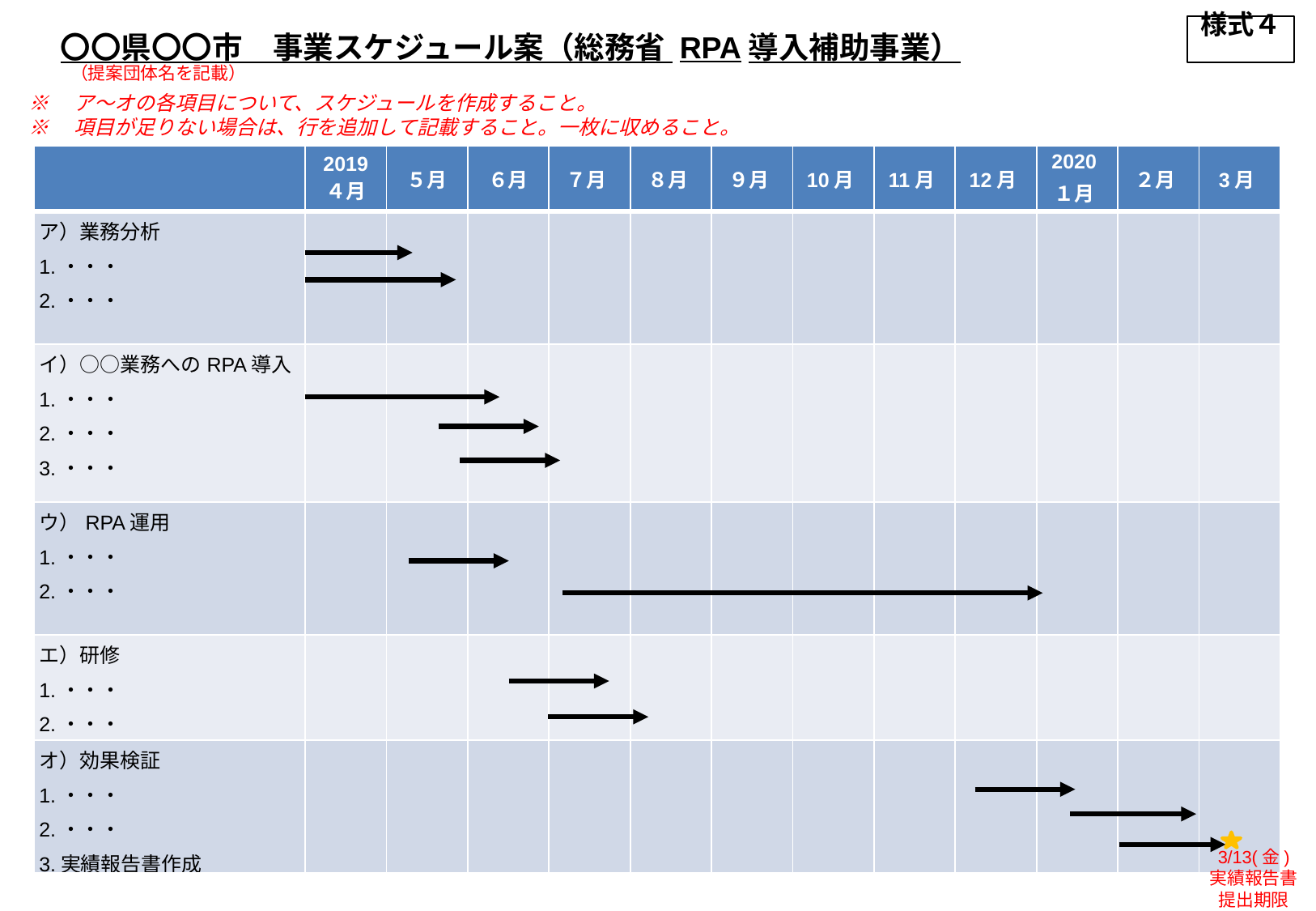

様式４
〇〇県〇〇市　事業スケジュール案（総務省 RPA導入補助事業）
（提案団体名を記載）
※　ア～オの各項目について、スケジュールを作成すること。
※　項目が足りない場合は、行を追加して記載すること。一枚に収めること。
|  | 2019 ４月 | ５月 | ６月 | ７月 | ８月 | ９月 | 10月 | 11月 | 12月 | 2020 １月 | ２月 | 3月 |
| --- | --- | --- | --- | --- | --- | --- | --- | --- | --- | --- | --- | --- |
| ア）業務分析 1.・・・ 2.・・・ |  |  |  |  |  |  |  |  |  |  |  |  |
| イ）○○業務へのRPA導入 1.・・・ 2.・・・ 3.・・・ |  |  |  |  |  |  |  |  |  |  |  |  |
| ウ）RPA運用 1.・・・ 2.・・・ |  |  |  |  |  |  |  |  |  |  |  |  |
| エ）研修 1.・・・ 2.・・・ |  |  |  |  |  |  |  |  |  |  |  |  |
| オ）効果検証 1.・・・ 2.・・・ 3.実績報告書作成 |  |  |  |  |  |  |  |  |  |  |  |  |

3/13(金)
実績報告書
提出期限